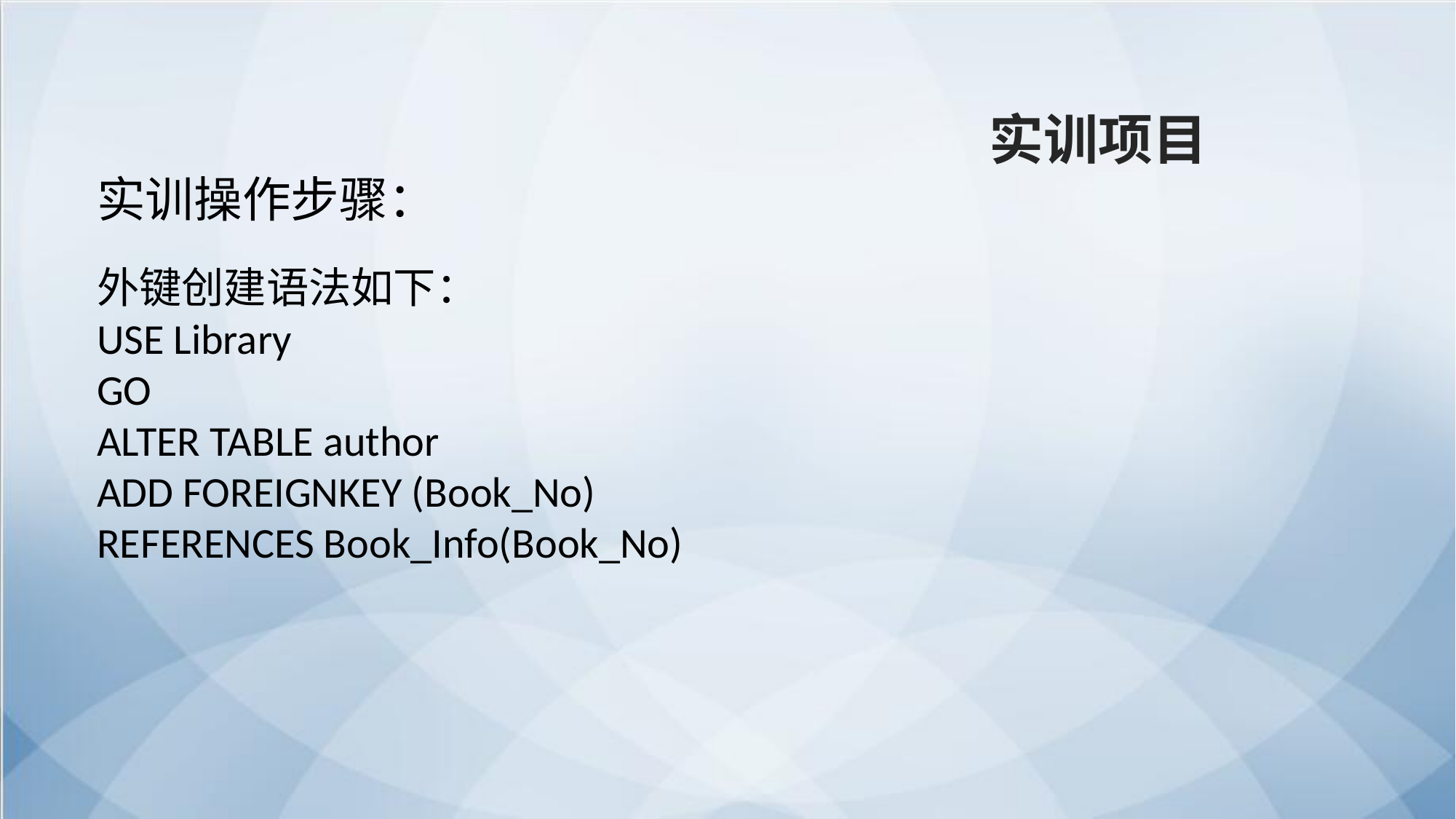

实训项目
实训操作步骤：
外键创建语法如下：
USE Library
GO
ALTER TABLE author
ADD FOREIGNKEY (Book_No)
REFERENCES Book_Info(Book_No)